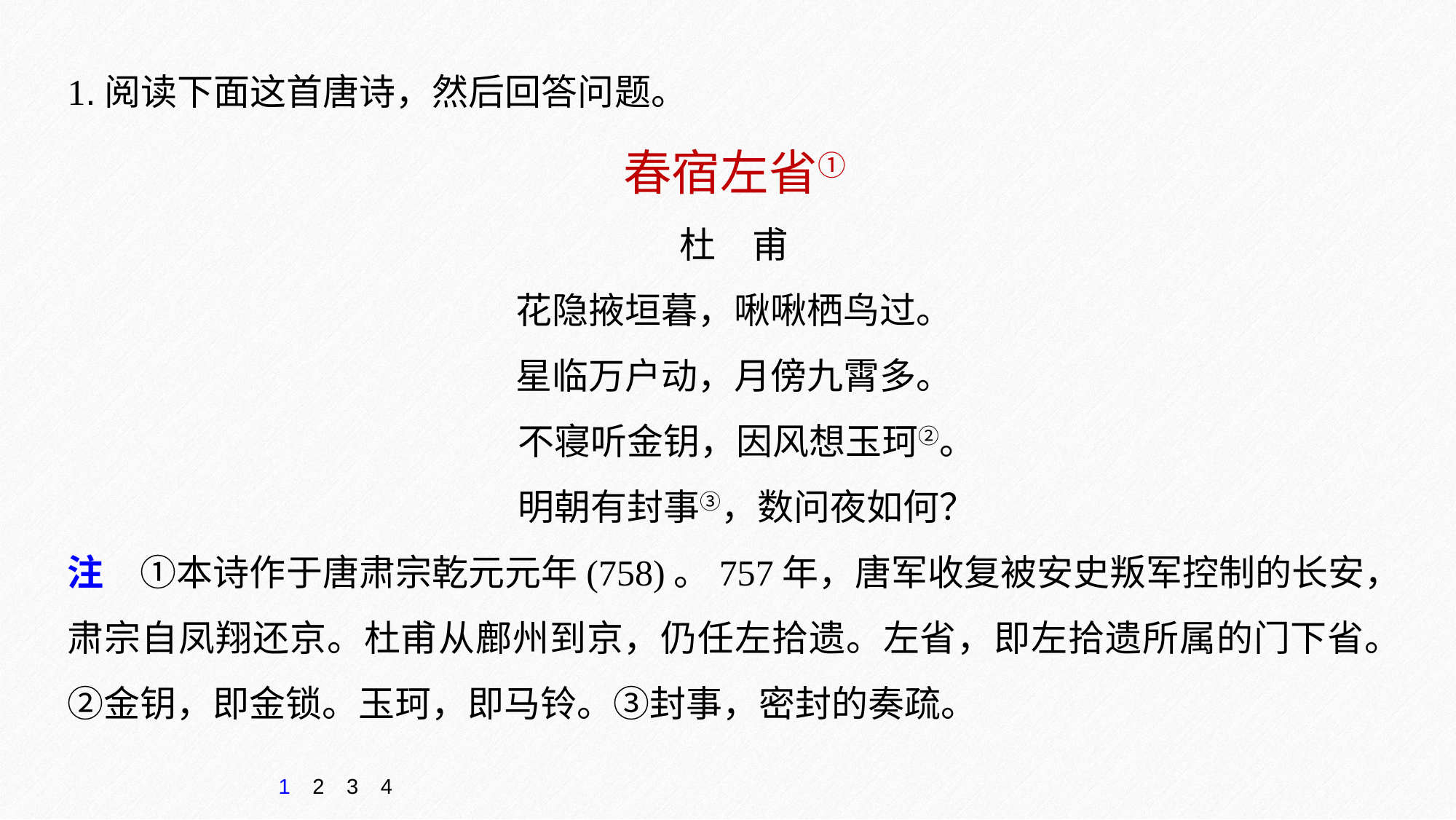

1.阅读下面这首唐诗，然后回答问题。
春宿左省①
杜　甫
花隐掖垣暮，啾啾栖鸟过。
星临万户动，月傍九霄多。
  不寝听金钥，因风想玉珂②。
  明朝有封事③，数问夜如何？
注　①本诗作于唐肃宗乾元元年(758)。757年，唐军收复被安史叛军控制的长安，肃宗自凤翔还京。杜甫从鄜州到京，仍任左拾遗。左省，即左拾遗所属的门下省。②金钥，即金锁。玉珂，即马铃。③封事，密封的奏疏。
1
2
3
4